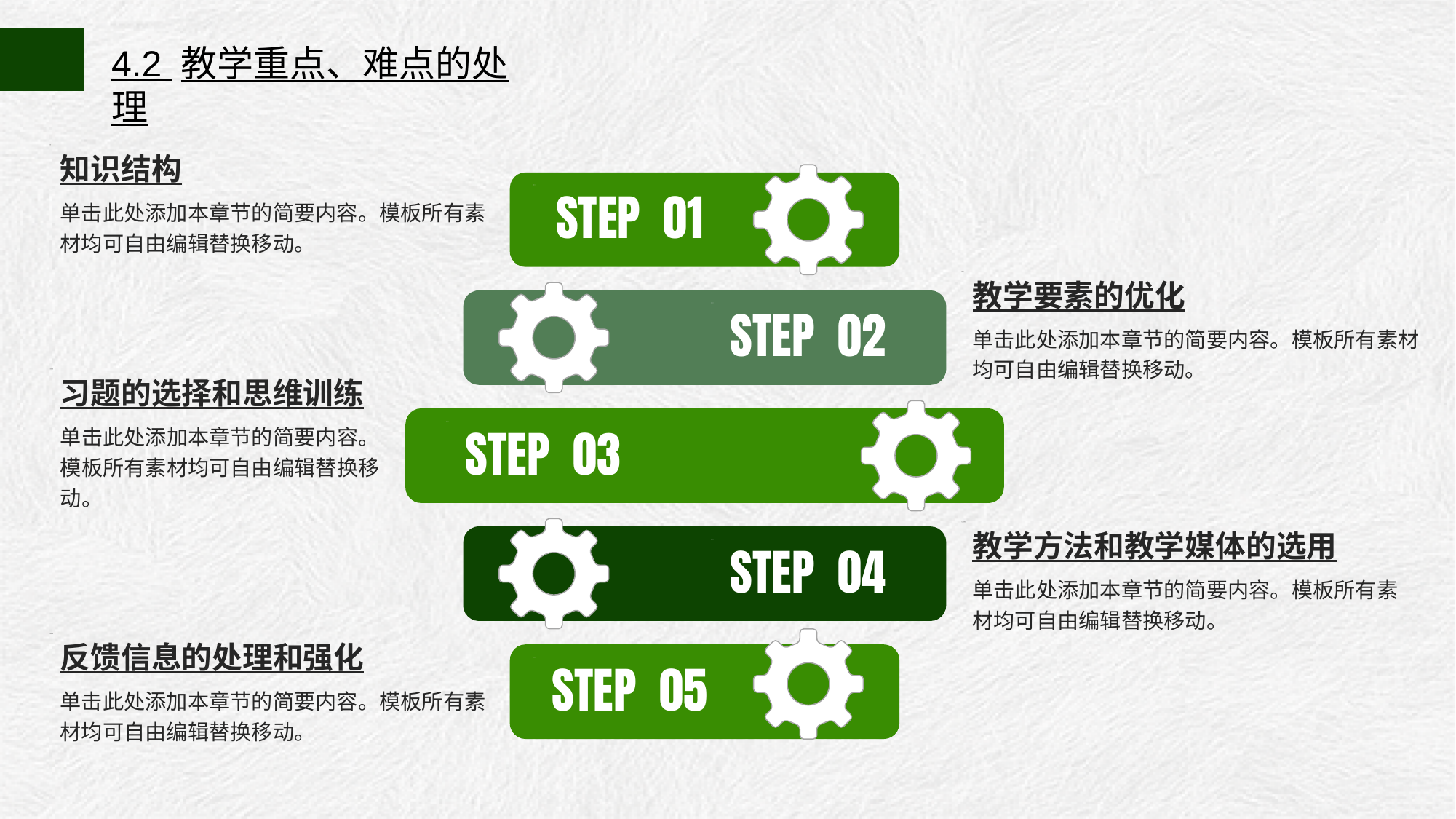

4.2 教学重点、难点的处理
知识结构

STEP  01
单击此处添加本章节的简要内容。模板所有素材均可自由编辑替换移动。
教学要素的优化

STEP  02
单击此处添加本章节的简要内容。模板所有素材均可自由编辑替换移动。
习题的选择和思维训练

单击此处添加本章节的简要内容。模板所有素材均可自由编辑替换移动。
STEP  03

教学方法和教学媒体的选用

STEP  04
单击此处添加本章节的简要内容。模板所有素材均可自由编辑替换移动。

反馈信息的处理和强化

STEP  05
单击此处添加本章节的简要内容。模板所有素材均可自由编辑替换移动。